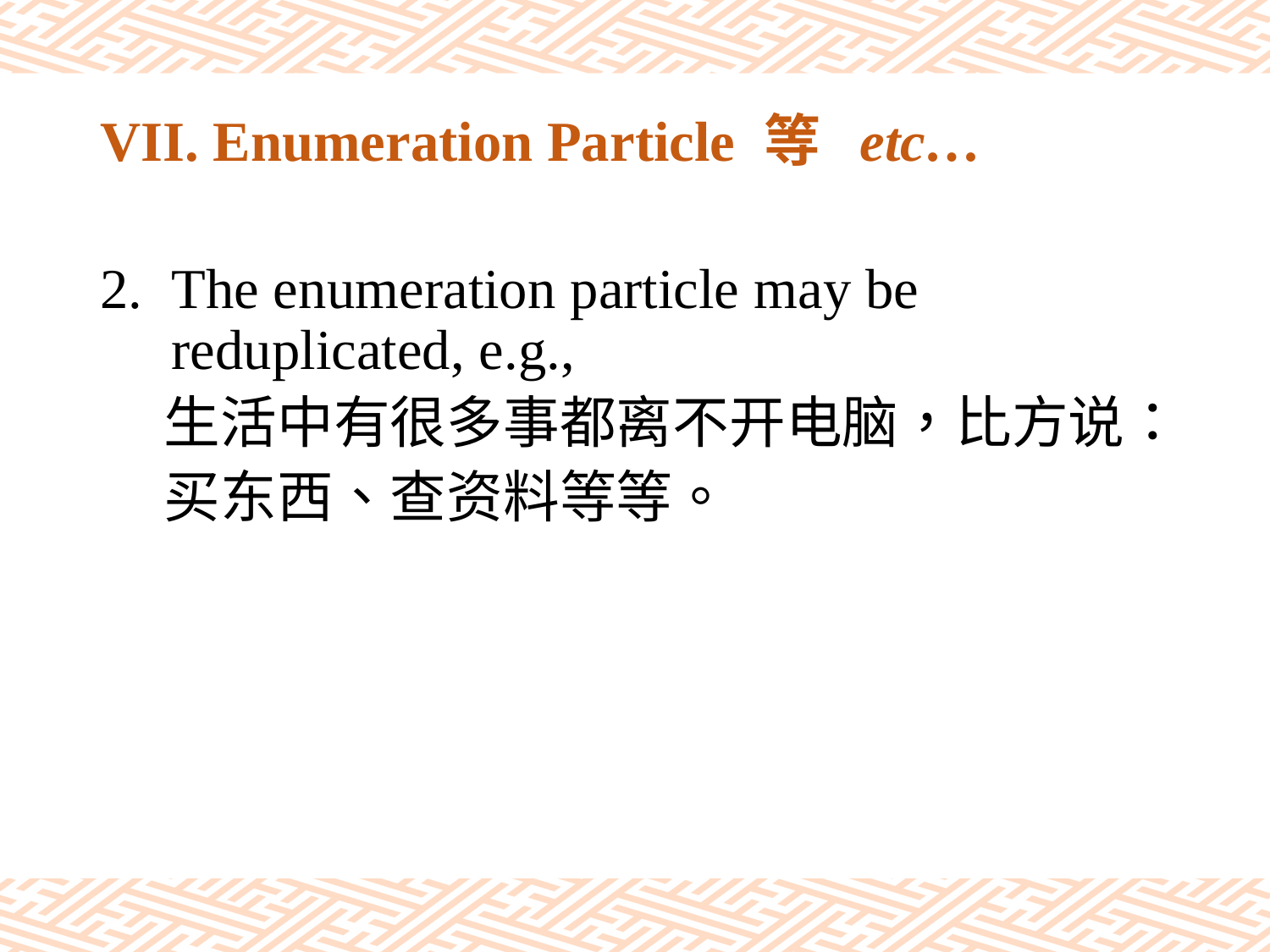

# VII. Enumeration Particle 等  etc…
The enumeration particle may be reduplicated, e.g.,
    生活中有很多事都离不开电脑，比方说：
    买东西、查资料等等。